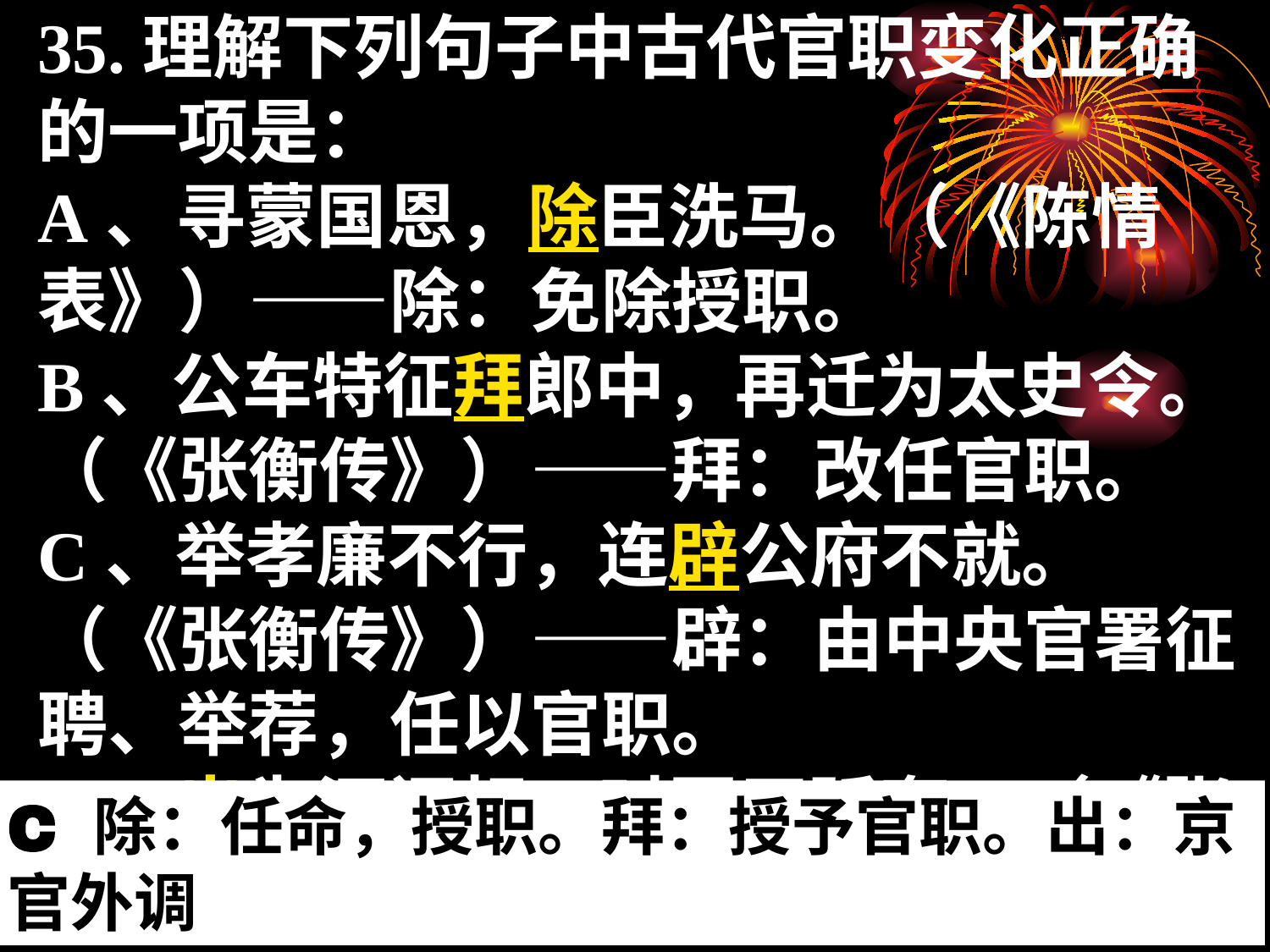

35.理解下列句子中古代官职变化正确的一项是：
A、寻蒙国恩，除臣洗马。（《陈情表》）——除：免除授职。
B、公车特征拜郎中，再迁为太史令。（《张衡传》）——拜：改任官职。     C、举孝廉不行，连辟公府不就。（《张衡传》）——辟：由中央官署征聘、举荐，任以官职。
D、出为河间相，时国王骄奢。（《张衡传》）——出：出任京官。
C 除：任命，授职。拜：授予官职。出：京官外调